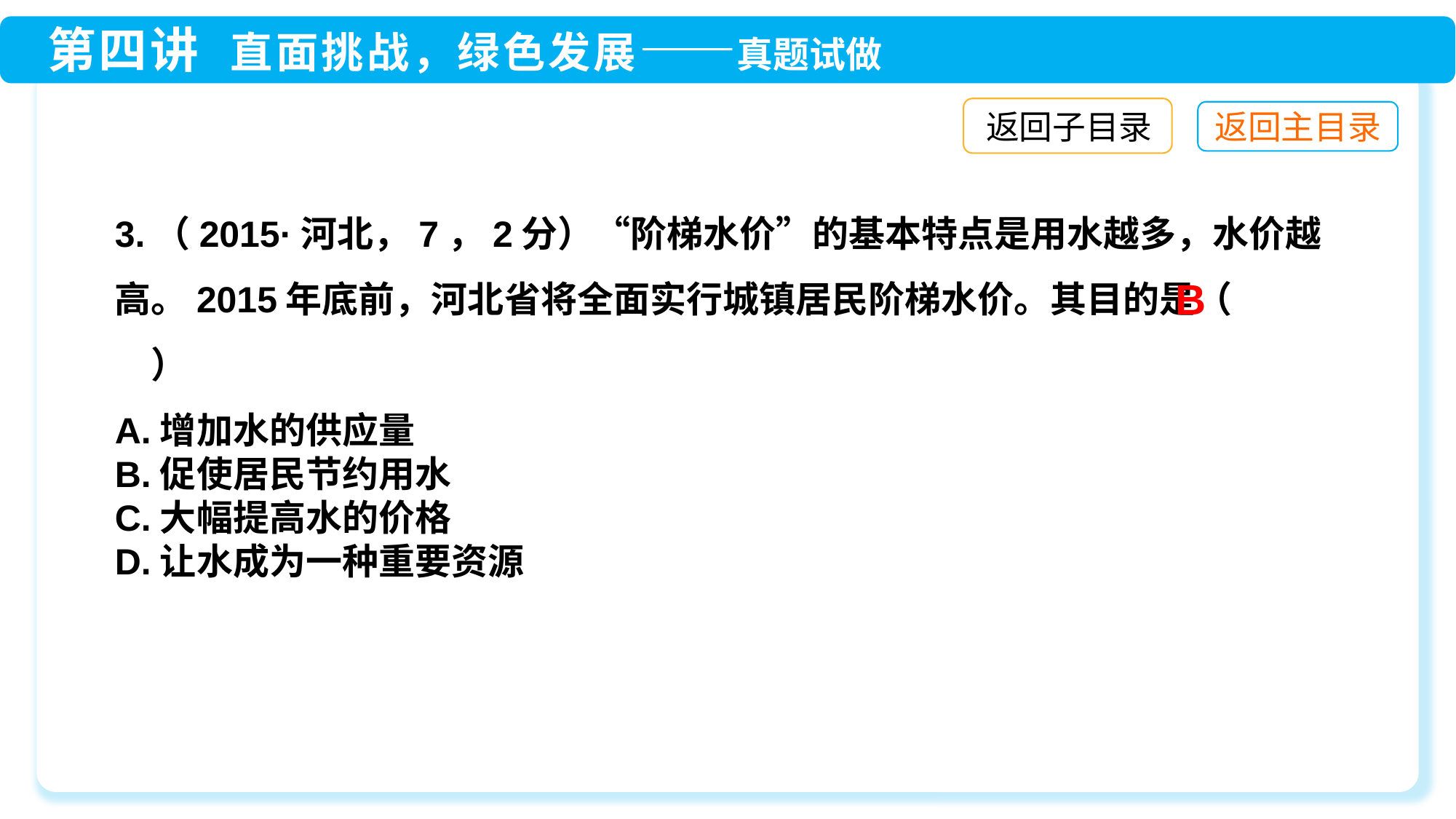

返回子目录

3.（2015·河北，7，2分）“阶梯水价”的基本特点是用水越多，水价越高。2015年底前，河北省将全面实行城镇居民阶梯水价。其目的是（　　）
A.增加水的供应量
B.促使居民节约用水
C.大幅提高水的价格
D.让水成为一种重要资源
B